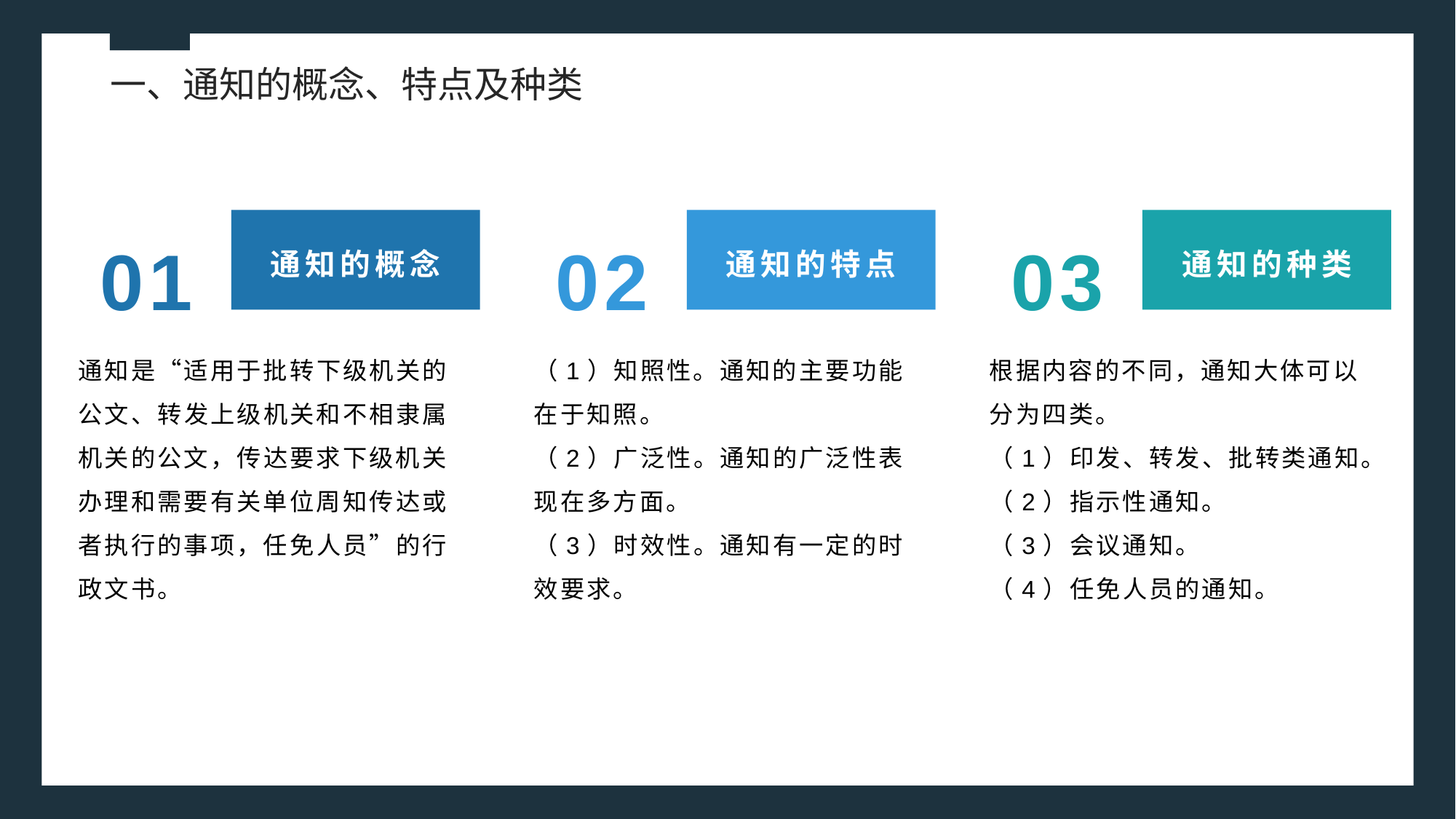

一、通知的概念、特点及种类
01
02
03
通知的概念
通知的特点
通知的种类
通知是“适用于批转下级机关的公文、转发上级机关和不相隶属机关的公文，传达要求下级机关办理和需要有关单位周知传达或者执行的事项，任免人员”的行政文书。
（1）知照性。通知的主要功能在于知照。
（2）广泛性。通知的广泛性表现在多方面。
（3）时效性。通知有一定的时效要求。
根据内容的不同，通知大体可以分为四类。
（1）印发、转发、批转类通知。
（2）指示性通知。
（3）会议通知。
（4）任免人员的通知。